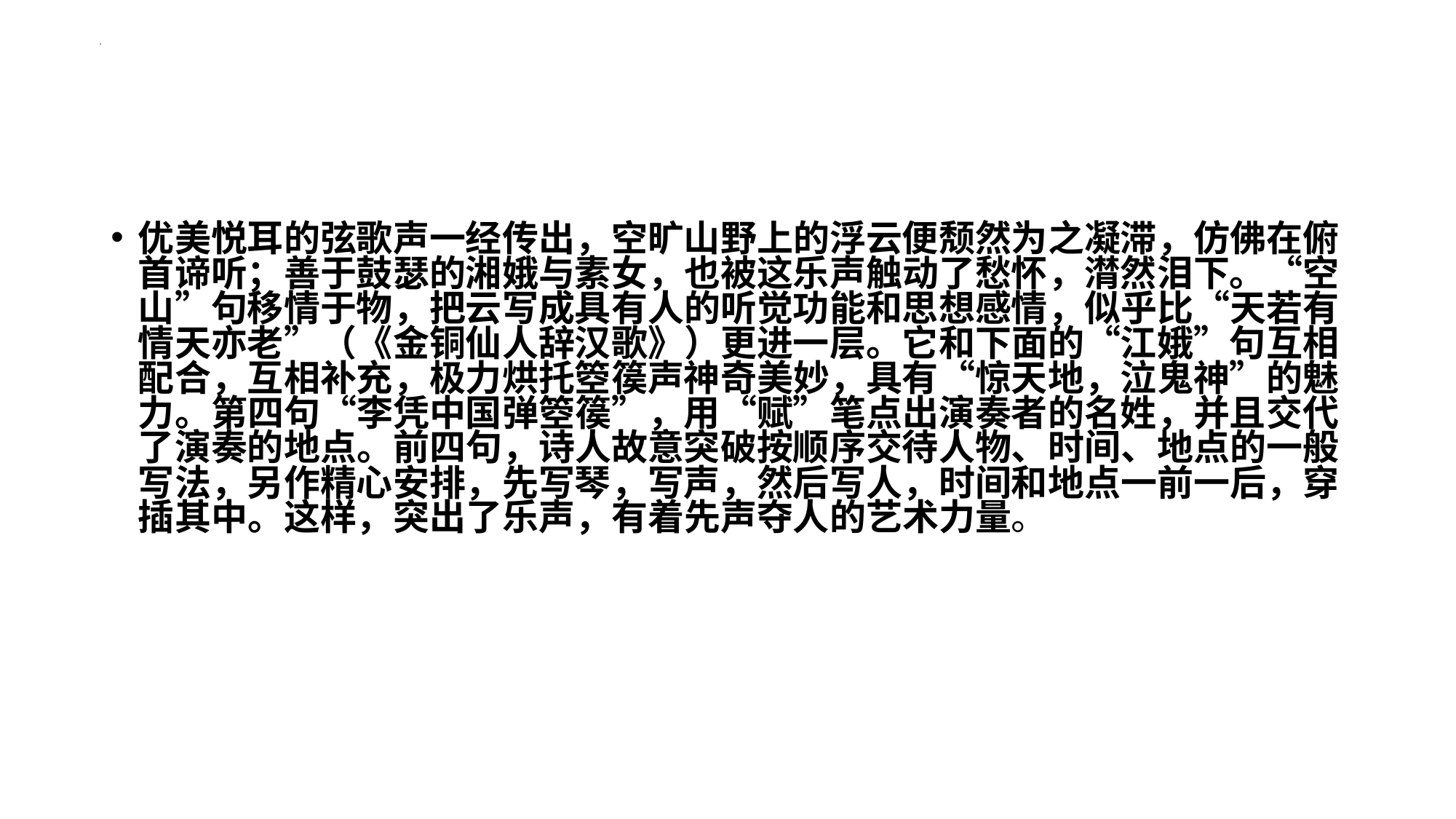

优美悦耳的弦歌声一经传出，空旷山野上的浮云便颓然为之凝滞，仿佛在俯首谛听；善于鼓瑟的湘娥与素女，也被这乐声触动了愁怀，潸然泪下。“空山”句移情于物，把云写成具有人的听觉功能和思想感情，似乎比“天若有情天亦老”（《金铜仙人辞汉歌》）更进一层。它和下面的“江娥”句互相配合，互相补充，极力烘托箜篌声神奇美妙，具有“惊天地，泣鬼神”的魅力。第四句“李凭中国弹箜篌”，用“赋”笔点出演奏者的名姓，并且交代了演奏的地点。前四句，诗人故意突破按顺序交待人物、时间、地点的一般写法，另作精心安排，先写琴，写声，然后写人，时间和地点一前一后，穿插其中。这样，突出了乐声，有着先声夺人的艺术力量。